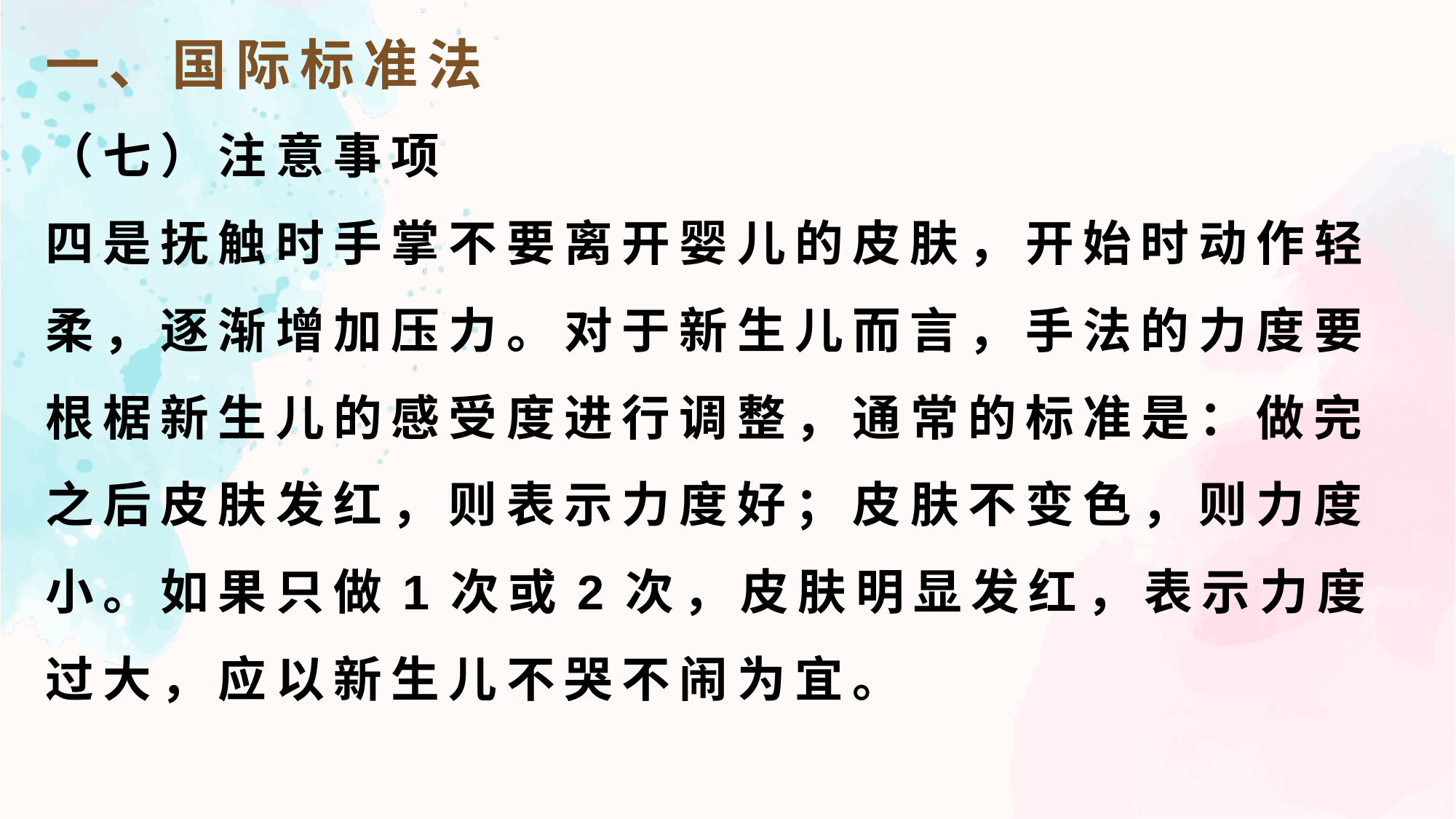

一、国际标准法
（七）注意事项
四是抚触时手掌不要离开婴儿的皮肤，开始时动作轻柔，逐渐增加压力。对于新生儿而言，手法的力度要根椐新生儿的感受度进行调整，通常的标准是：做完之后皮肤发红，则表示力度好；皮肤不变色，则力度小。如果只做1次或2次，皮肤明显发红，表示力度过大，应以新生儿不哭不闹为宜。